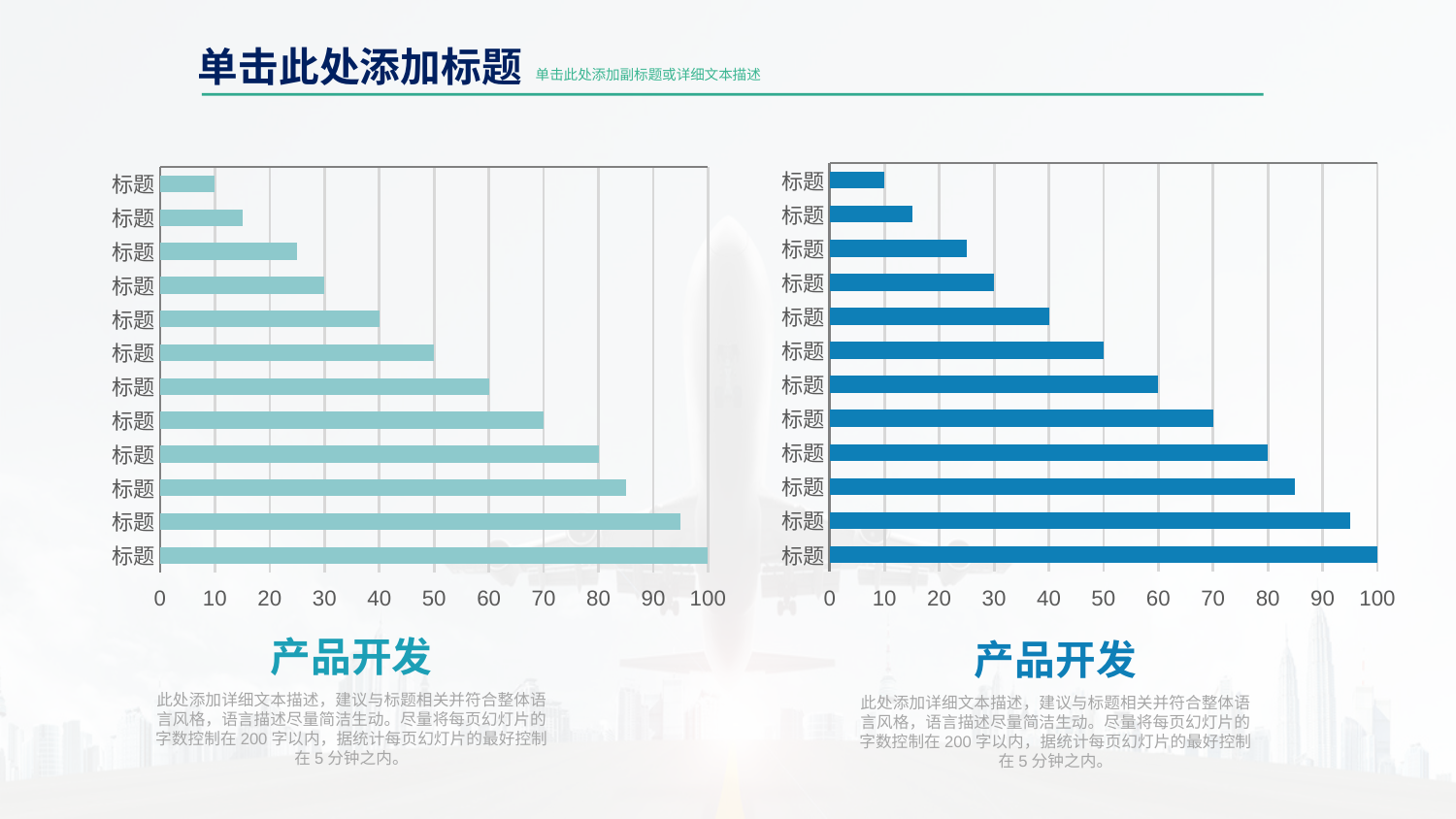

单击此处添加标题
单击此处添加副标题或详细文本描述

### Chart:

| Category | 标题 |
|---|---|
| 标题 | 10.0 |
| 标题 | 15.0 |
| 标题 | 25.0 |
| 标题 | 30.0 |
| 标题 | 40.0 |
| 标题 | 50.0 |
| 标题 | 60.0 |
| 标题 | 70.0 |
| 标题 | 80.0 |
| 标题 | 85.0 |
| 标题 | 95.0 |
| 标题 | 100.0 |

### Chart:

| Category | 标题 |
|---|---|
| 标题 | 10.0 |
| 标题 | 15.0 |
| 标题 | 25.0 |
| 标题 | 30.0 |
| 标题 | 40.0 |
| 标题 | 50.0 |
| 标题 | 60.0 |
| 标题 | 70.0 |
| 标题 | 80.0 |
| 标题 | 85.0 |
| 标题 | 95.0 |
| 标题 | 100.0 |
产品开发
此处添加详细文本描述，建议与标题相关并符合整体语言风格，语言描述尽量简洁生动。尽量将每页幻灯片的字数控制在200字以内，据统计每页幻灯片的最好控制在5分钟之内。
产品开发
此处添加详细文本描述，建议与标题相关并符合整体语言风格，语言描述尽量简洁生动。尽量将每页幻灯片的字数控制在200字以内，据统计每页幻灯片的最好控制在5分钟之内。